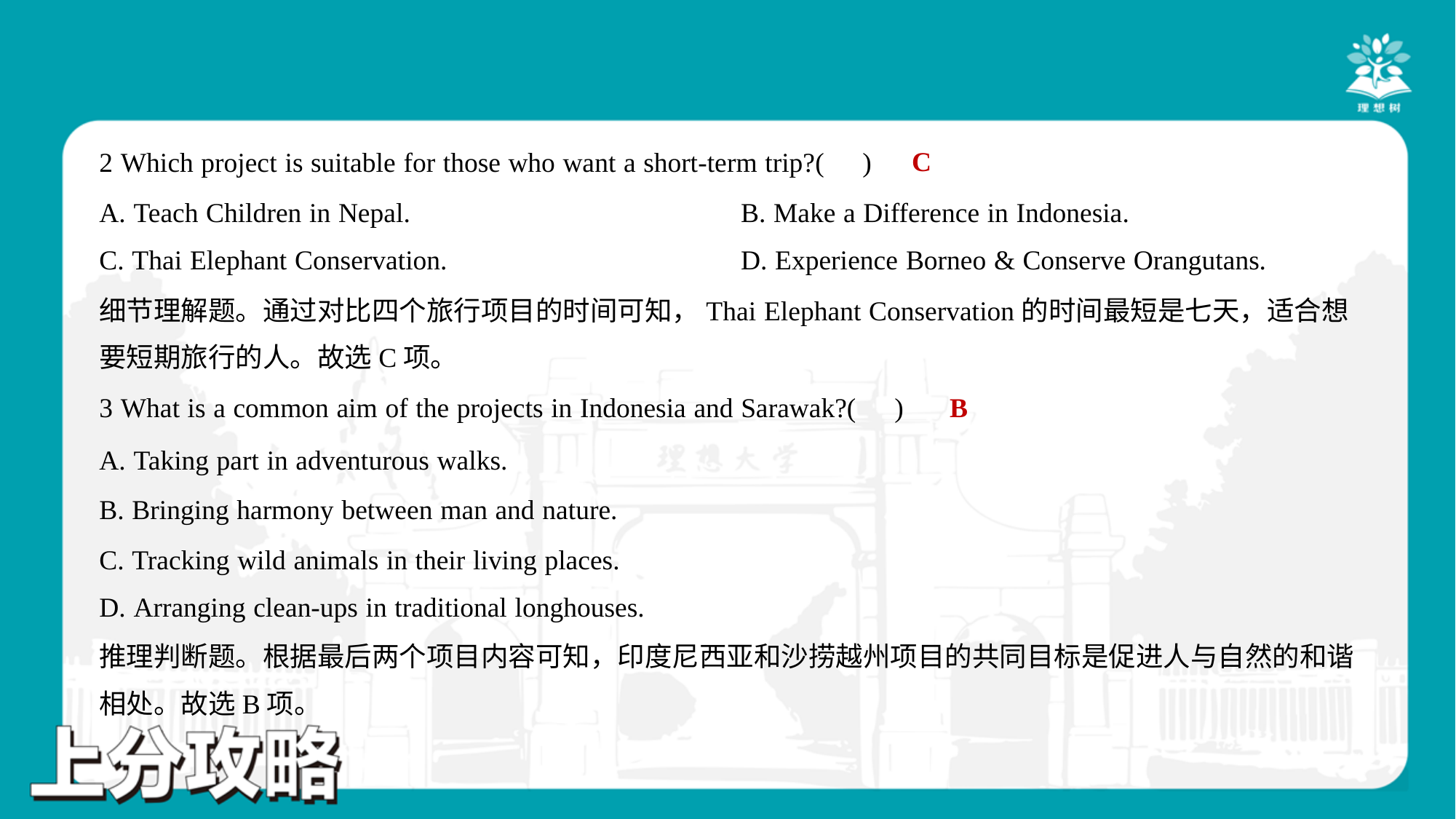

C
2 Which project is suitable for those who want a short-term trip?(     )
A. Teach Children in Nepal.	B. Make a Difference in Indonesia.
C. Thai Elephant Conservation.	D. Experience Borneo & Conserve Orangutans.
细节理解题。通过对比四个旅行项目的时间可知，Thai Elephant Conservation的时间最短是七天，适合想
要短期旅行的人。故选C项。
B
3 What is a common aim of the projects in Indonesia and Sarawak?(     )
A. Taking part in adventurous walks.
B. Bringing harmony between man and nature.
C. Tracking wild animals in their living places.
D. Arranging clean-ups in traditional longhouses.
推理判断题。根据最后两个项目内容可知，印度尼西亚和沙捞越州项目的共同目标是促进人与自然的和谐
相处。故选B项。